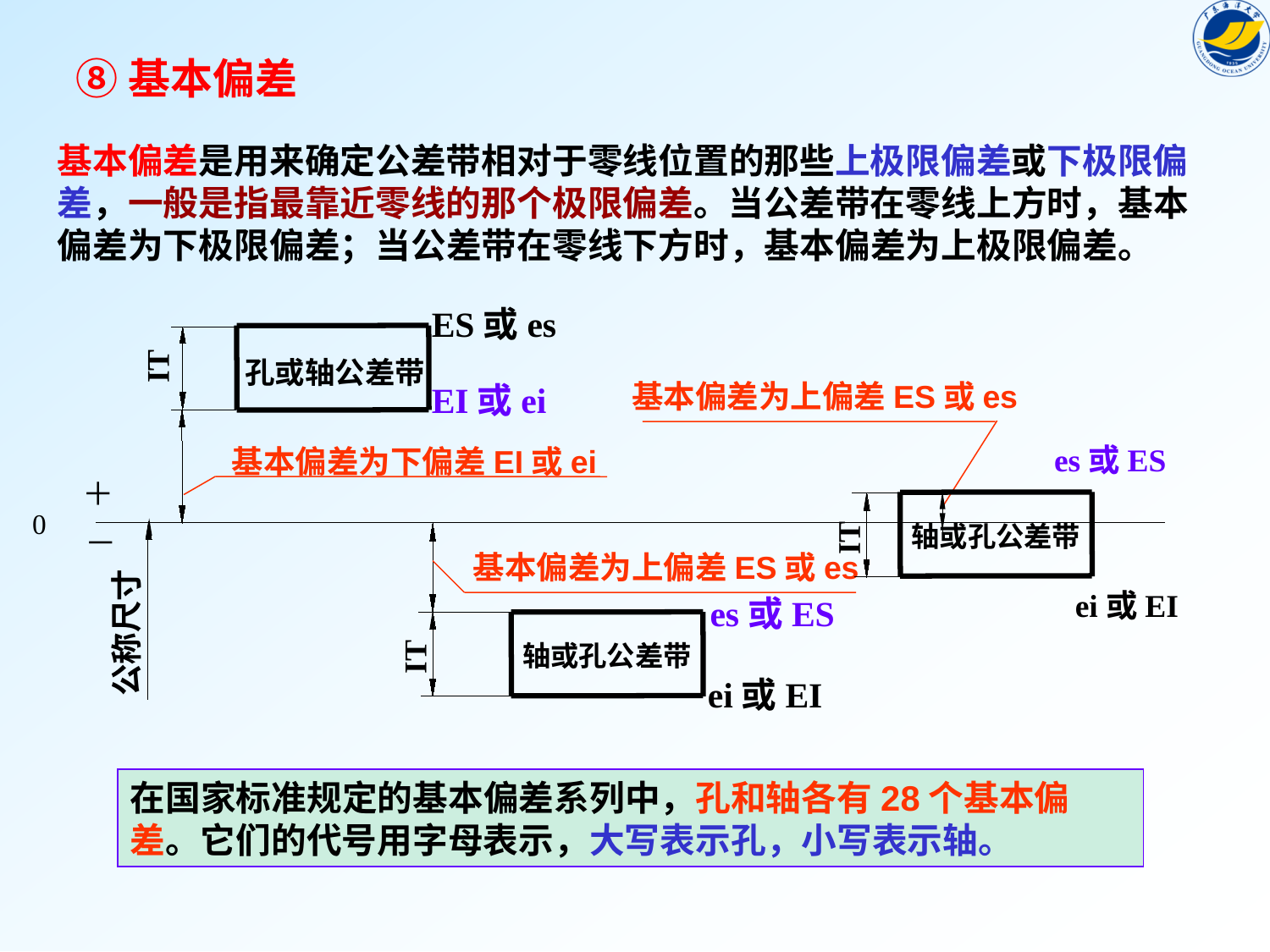

⑧基本偏差
基本偏差是用来确定公差带相对于零线位置的那些上极限偏差或下极限偏差，一般是指最靠近零线的那个极限偏差。当公差带在零线上方时，基本偏差为下极限偏差；当公差带在零线下方时，基本偏差为上极限偏差。
ES或es

孔或轴公差带

IT
基本偏差为上偏差ES或es

EI或ei

基本偏差为下偏差EI或ei

es或ES

IT

轴或孔公差带

ei或EI
＋
0
－

公称尺寸

基本偏差为上偏差ES或es

es或ES

IT

轴或孔公差带

ei或EI
在国家标准规定的基本偏差系列中，孔和轴各有28个基本偏差。它们的代号用字母表示，大写表示孔，小写表示轴。